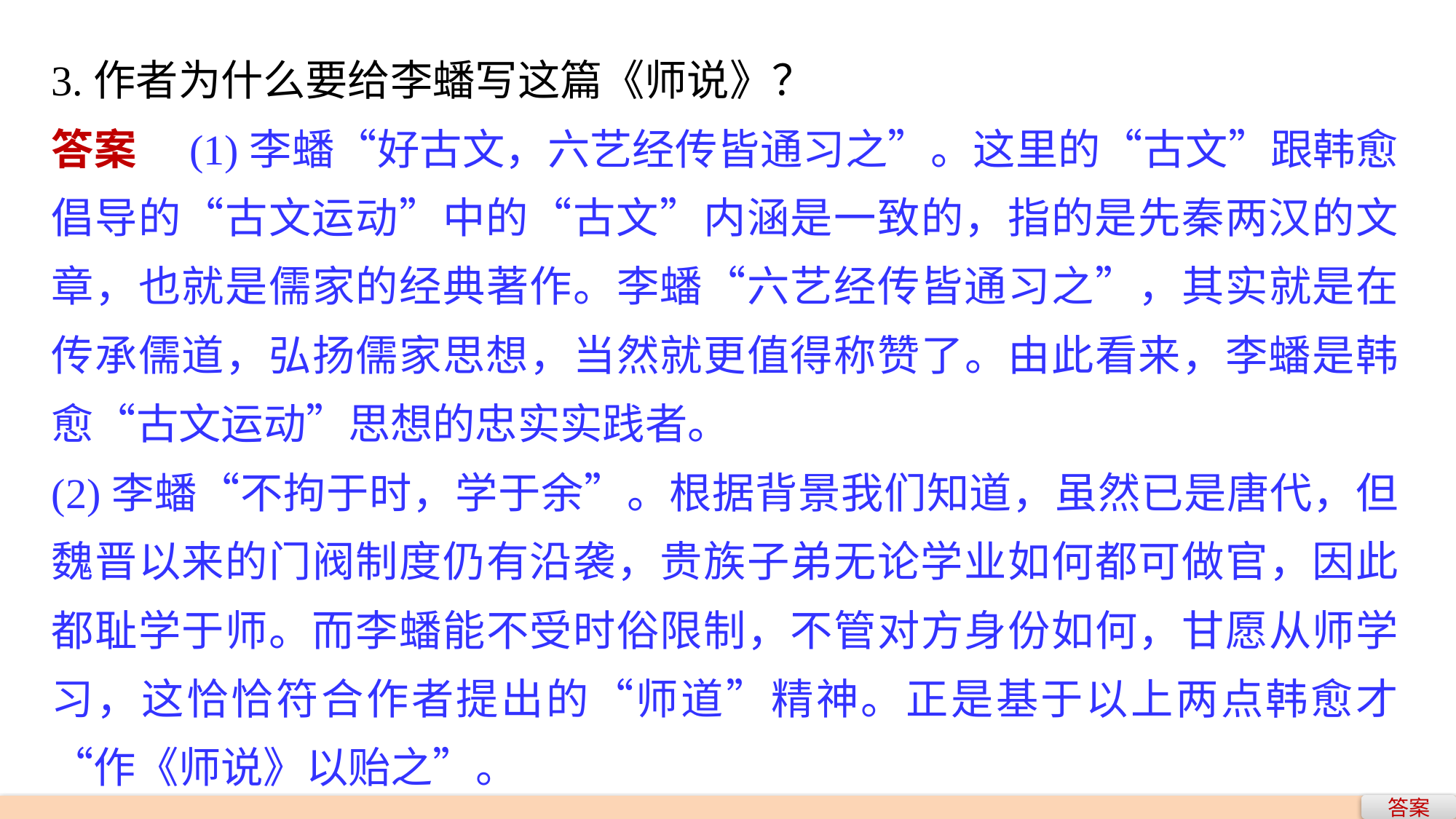

3.作者为什么要给李蟠写这篇《师说》？
答案　(1)李蟠“好古文，六艺经传皆通习之”。这里的“古文”跟韩愈倡导的“古文运动”中的“古文”内涵是一致的，指的是先秦两汉的文章，也就是儒家的经典著作。李蟠“六艺经传皆通习之”，其实就是在传承儒道，弘扬儒家思想，当然就更值得称赞了。由此看来，李蟠是韩愈“古文运动”思想的忠实实践者。
(2)李蟠“不拘于时，学于余”。根据背景我们知道，虽然已是唐代，但魏晋以来的门阀制度仍有沿袭，贵族子弟无论学业如何都可做官，因此都耻学于师。而李蟠能不受时俗限制，不管对方身份如何，甘愿从师学习，这恰恰符合作者提出的“师道”精神。正是基于以上两点韩愈才“作《师说》以贻之”。
答案